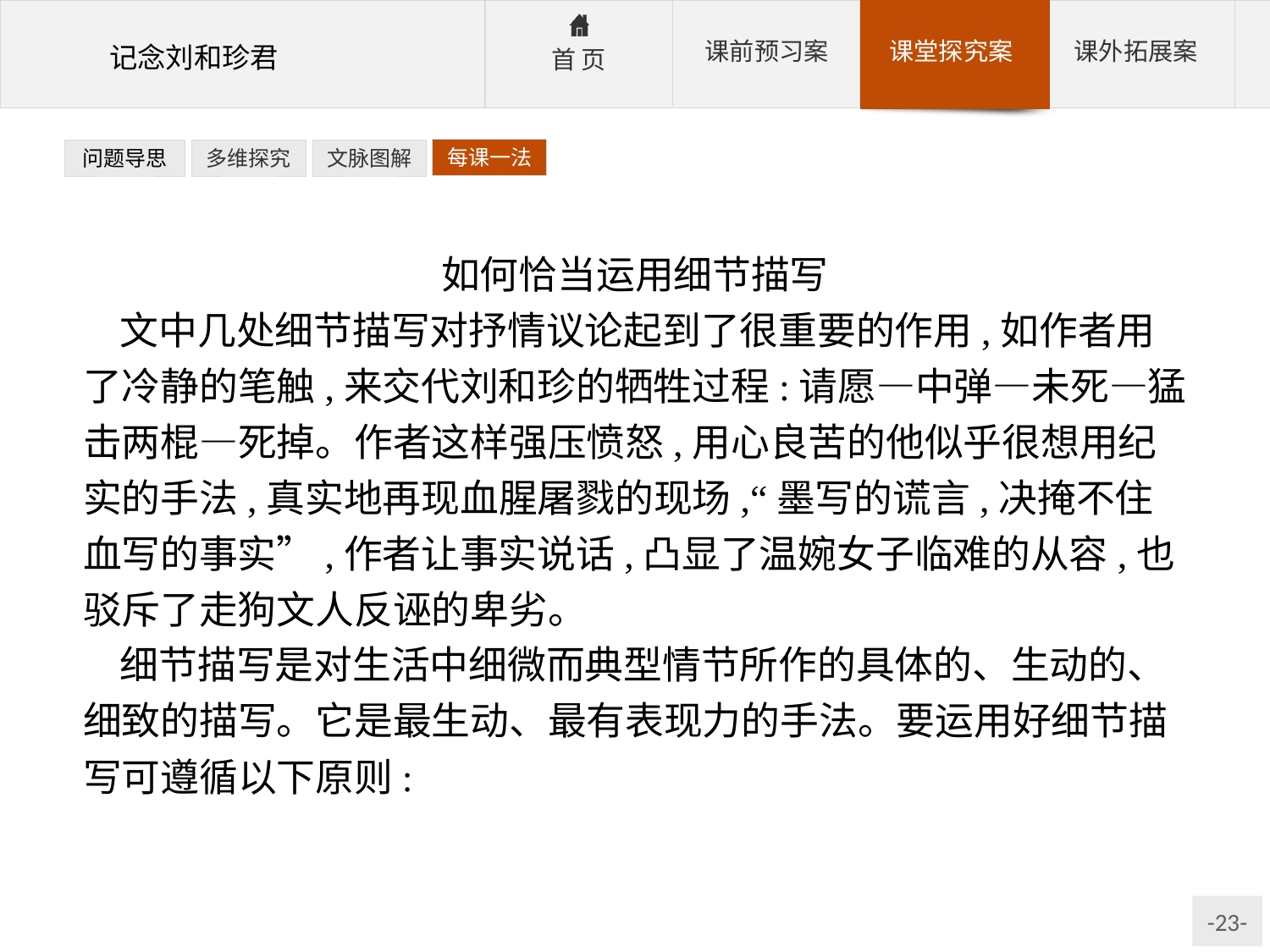

每课一法
问题导思
多维探究
文脉图解
如何恰当运用细节描写
文中几处细节描写对抒情议论起到了很重要的作用,如作者用了冷静的笔触,来交代刘和珍的牺牲过程:请愿—中弹—未死—猛击两棍—死掉。作者这样强压愤怒,用心良苦的他似乎很想用纪实的手法,真实地再现血腥屠戮的现场,“墨写的谎言,决掩不住血写的事实”,作者让事实说话,凸显了温婉女子临难的从容,也驳斥了走狗文人反诬的卑劣。
细节描写是对生活中细微而典型情节所作的具体的、生动的、细致的描写。它是最生动、最有表现力的手法。要运用好细节描写可遵循以下原则: